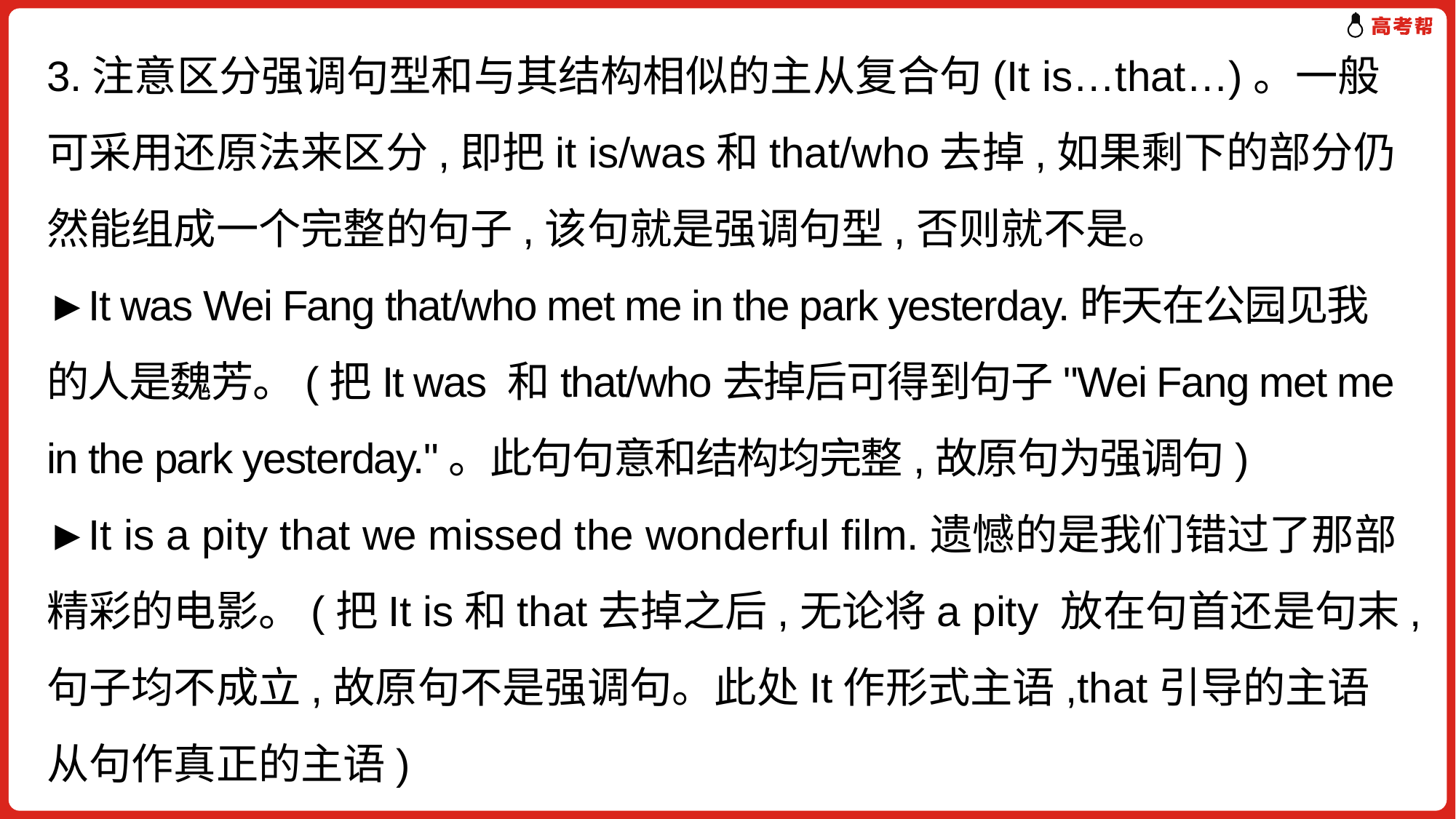

3.注意区分强调句型和与其结构相似的主从复合句(It is…that…)。一般可采用还原法来区分,即把it is/was和that/who去掉,如果剩下的部分仍然能组成一个完整的句子,该句就是强调句型,否则就不是。
►It was Wei Fang that/who met me in the park yesterday.昨天在公园见我的人是魏芳。(把It was 和that/who去掉后可得到句子"Wei Fang met me in the park yesterday."。此句句意和结构均完整,故原句为强调句)
►It is a pity that we missed the wonderful film.遗憾的是我们错过了那部精彩的电影。(把It is和that去掉之后,无论将a pity 放在句首还是句末,句子均不成立,故原句不是强调句。此处It作形式主语,that引导的主语从句作真正的主语)